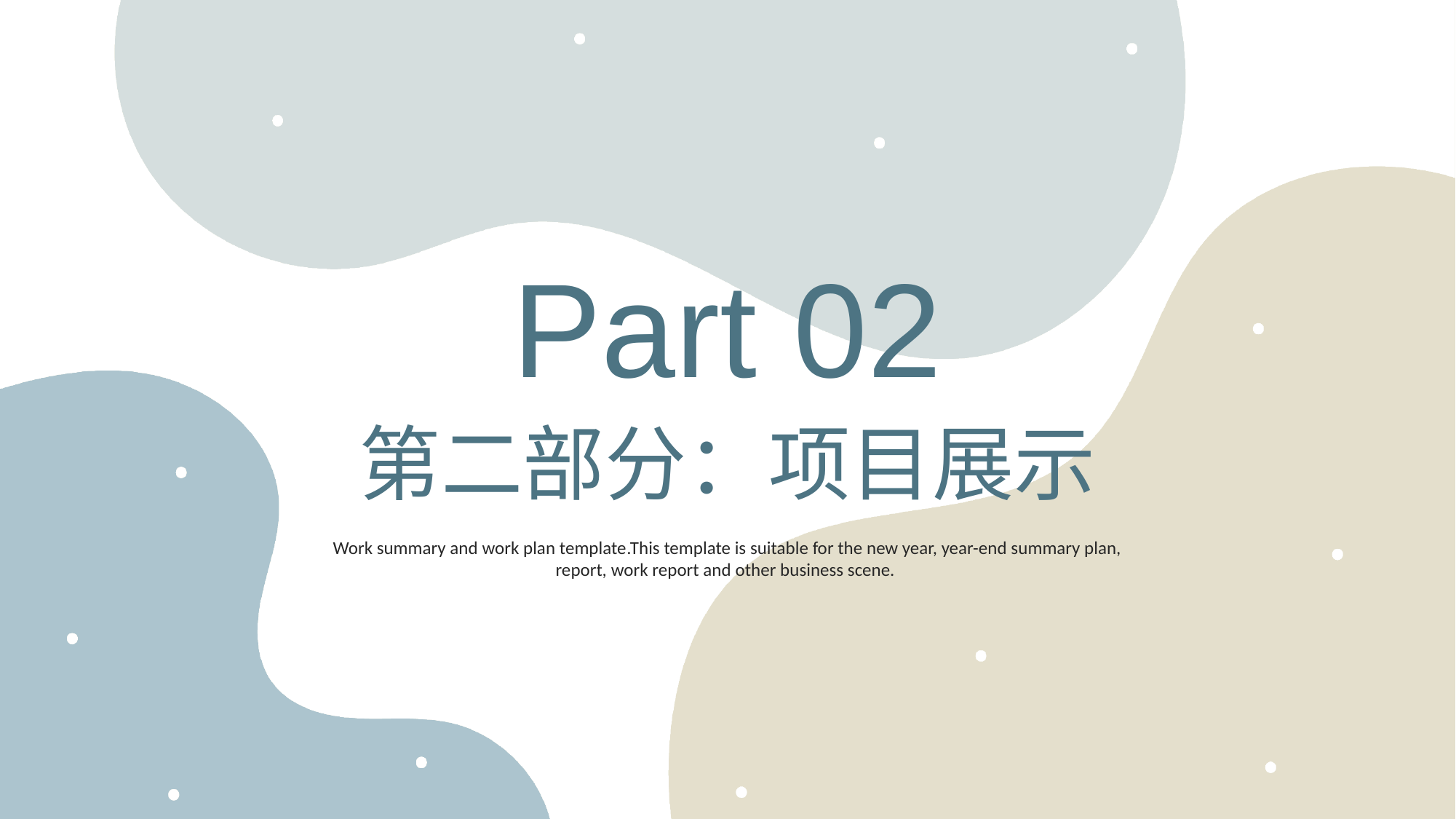

Part 02
第二部分：项目展示
Work summary and work plan template.This template is suitable for the new year, year-end summary plan, report, work report and other business scene.